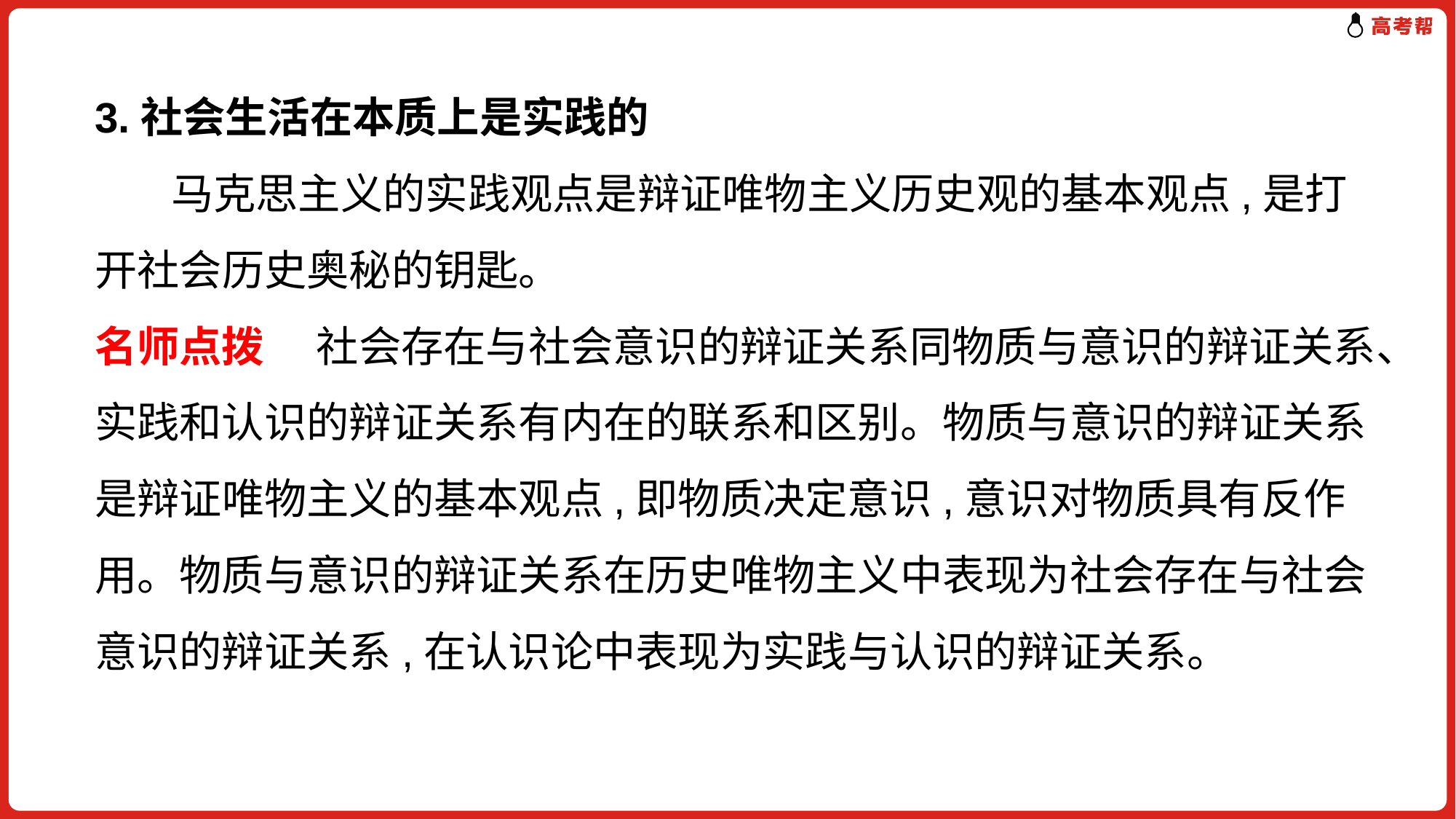

3.社会生活在本质上是实践的
       马克思主义的实践观点是辩证唯物主义历史观的基本观点,是打开社会历史奥秘的钥匙。
名师点拨 　社会存在与社会意识的辩证关系同物质与意识的辩证关系、实践和认识的辩证关系有内在的联系和区别。物质与意识的辩证关系是辩证唯物主义的基本观点,即物质决定意识,意识对物质具有反作用。物质与意识的辩证关系在历史唯物主义中表现为社会存在与社会意识的辩证关系,在认识论中表现为实践与认识的辩证关系。